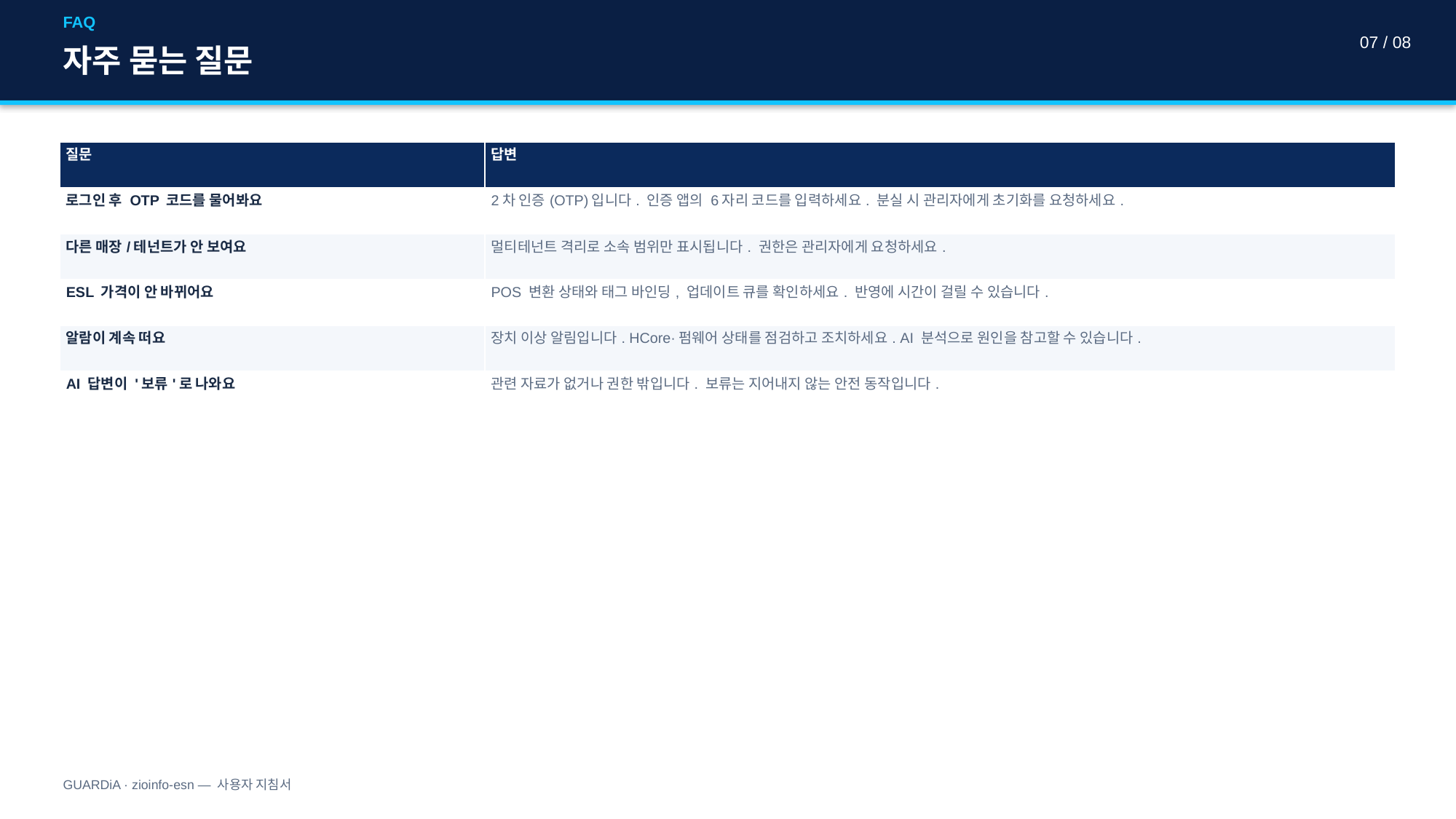

FAQ
07 / 08
자주 묻는 질문

| 질문 | 답변 |
| --- | --- |
| 로그인 후 OTP 코드를 물어봐요 | 2차 인증(OTP)입니다. 인증 앱의 6자리 코드를 입력하세요. 분실 시 관리자에게 초기화를 요청하세요. |
| 다른 매장/테넌트가 안 보여요 | 멀티테넌트 격리로 소속 범위만 표시됩니다. 권한은 관리자에게 요청하세요. |
| ESL 가격이 안 바뀌어요 | POS 변환 상태와 태그 바인딩, 업데이트 큐를 확인하세요. 반영에 시간이 걸릴 수 있습니다. |
| 알람이 계속 떠요 | 장치 이상 알림입니다. HCore·펌웨어 상태를 점검하고 조치하세요. AI 분석으로 원인을 참고할 수 있습니다. |
| AI 답변이 '보류'로 나와요 | 관련 자료가 없거나 권한 밖입니다. 보류는 지어내지 않는 안전 동작입니다. |
GUARDiA · zioinfo-esn — 사용자 지침서